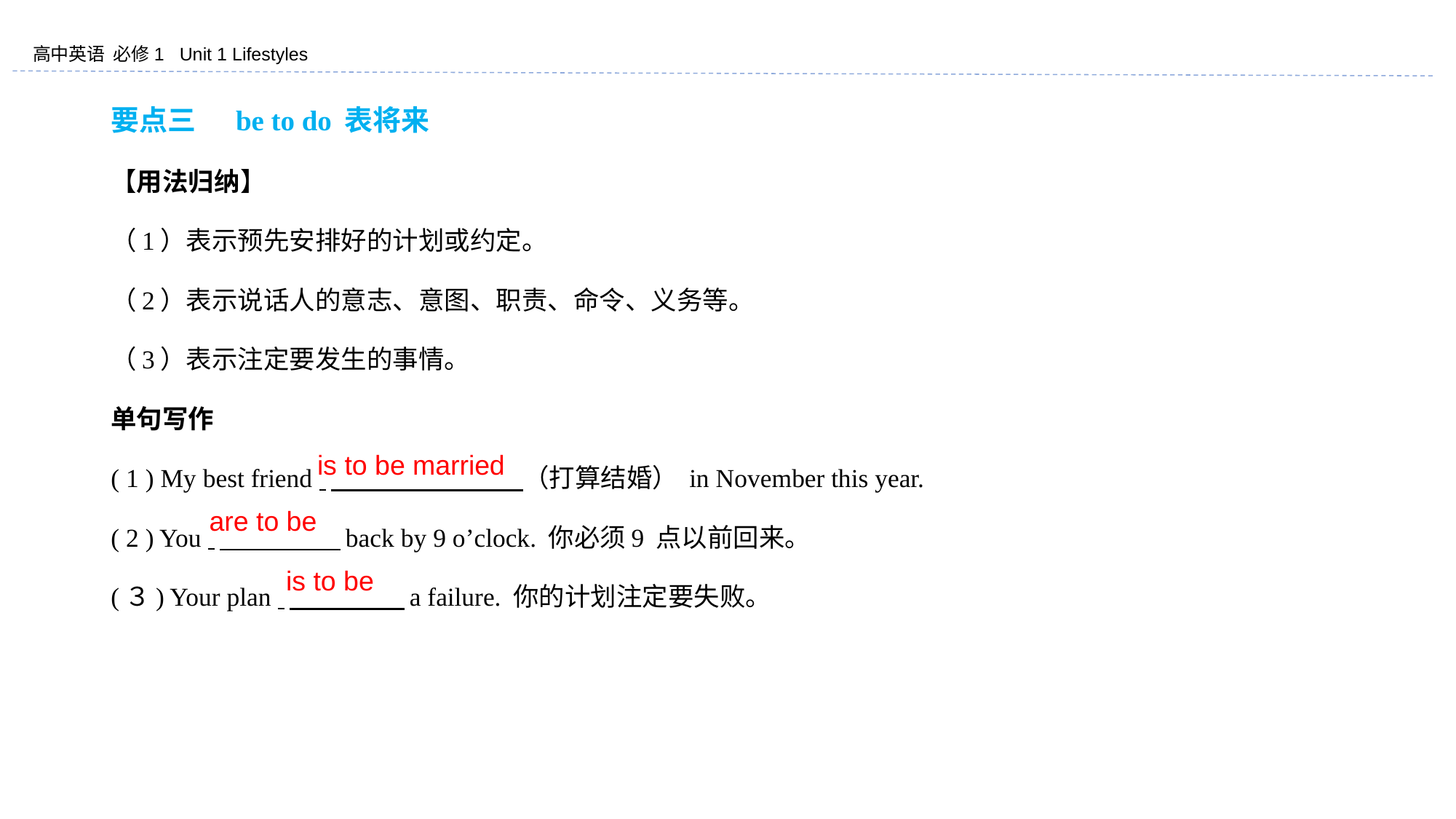

要点三 　be to do 表将来
【用法归纳】
（1）表示预先安排好的计划或约定。
（2）表示说话人的意志、意图、职责、命令、义务等。
（3）表示注定要发生的事情。
单句写作
( 1 ) My best friend  　　　　  　　　（打算结婚） in November this year.
( 2 ) You  　　　　   back by 9 o’clock. 你必须9 点以前回来。
(３) Your plan  　　　　  a failure. 你的计划注定要失败。

is to be married
are to be
is to be